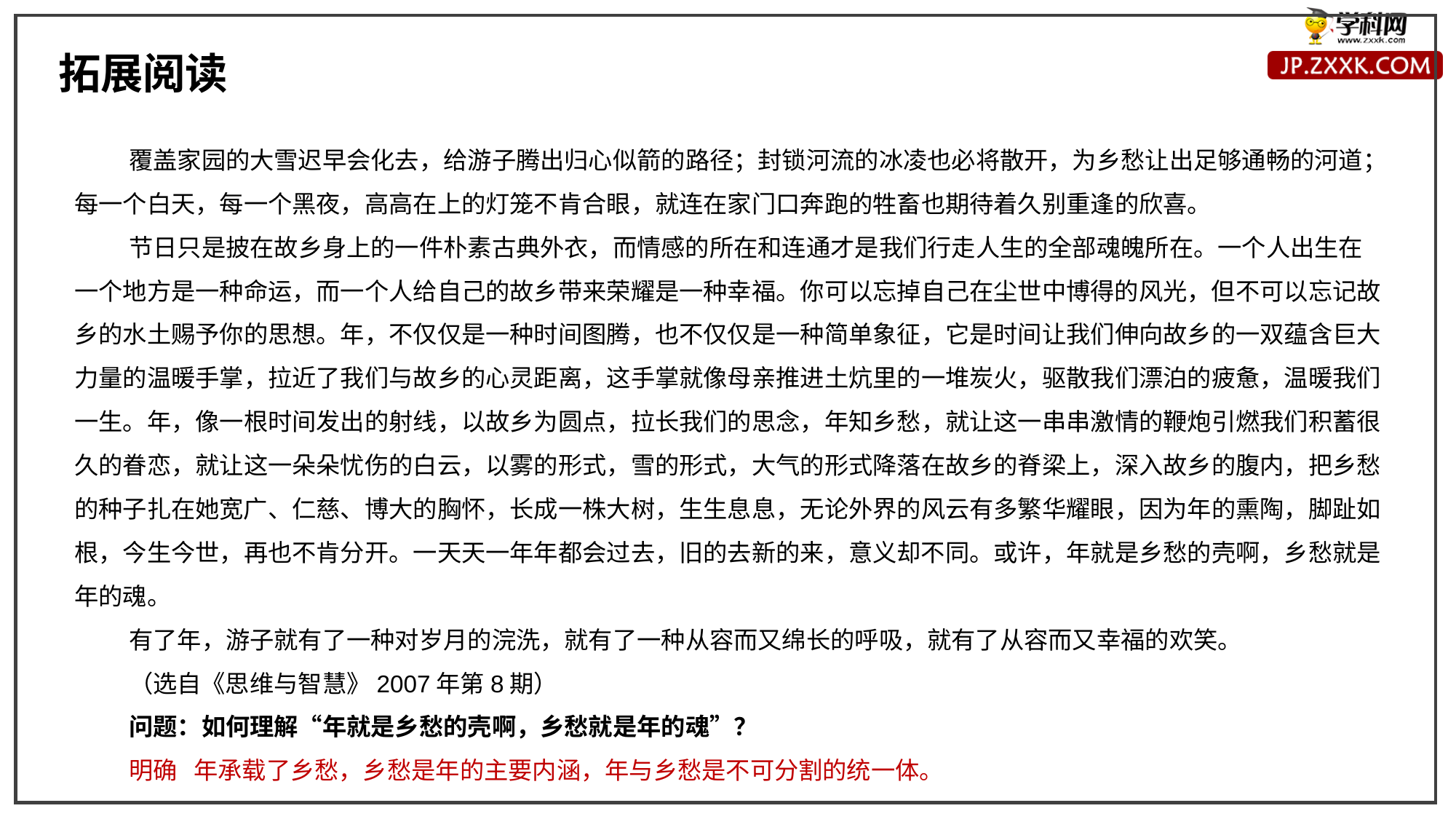

拓展阅读
覆盖家园的大雪迟早会化去，给游子腾出归心似箭的路径；封锁河流的冰凌也必将散开，为乡愁让出足够通畅的河道；每一个白天，每一个黑夜，高高在上的灯笼不肯合眼，就连在家门口奔跑的牲畜也期待着久别重逢的欣喜。
节日只是披在故乡身上的一件朴素古典外衣，而情感的所在和连通才是我们行走人生的全部魂魄所在。一个人出生在一个地方是一种命运，而一个人给自己的故乡带来荣耀是一种幸福。你可以忘掉自己在尘世中博得的风光，但不可以忘记故乡的水土赐予你的思想。年，不仅仅是一种时间图腾，也不仅仅是一种简单象征，它是时间让我们伸向故乡的一双蕴含巨大力量的温暖手掌，拉近了我们与故乡的心灵距离，这手掌就像母亲推进土炕里的一堆炭火，驱散我们漂泊的疲惫，温暖我们一生。年，像一根时间发出的射线，以故乡为圆点，拉长我们的思念，年知乡愁，就让这一串串激情的鞭炮引燃我们积蓄很久的眷恋，就让这一朵朵忧伤的白云，以雾的形式，雪的形式，大气的形式降落在故乡的脊梁上，深入故乡的腹内，把乡愁的种子扎在她宽广、仁慈、博大的胸怀，长成一株大树，生生息息，无论外界的风云有多繁华耀眼，因为年的熏陶，脚趾如根，今生今世，再也不肯分开。一天天一年年都会过去，旧的去新的来，意义却不同。或许，年就是乡愁的壳啊，乡愁就是年的魂。
有了年，游子就有了一种对岁月的浣洗，就有了一种从容而又绵长的呼吸，就有了从容而又幸福的欢笑。
（选自《思维与智慧》2007年第8期）
问题：如何理解“年就是乡愁的壳啊，乡愁就是年的魂”？
明确   年承载了乡愁，乡愁是年的主要内涵，年与乡愁是不可分割的统一体。